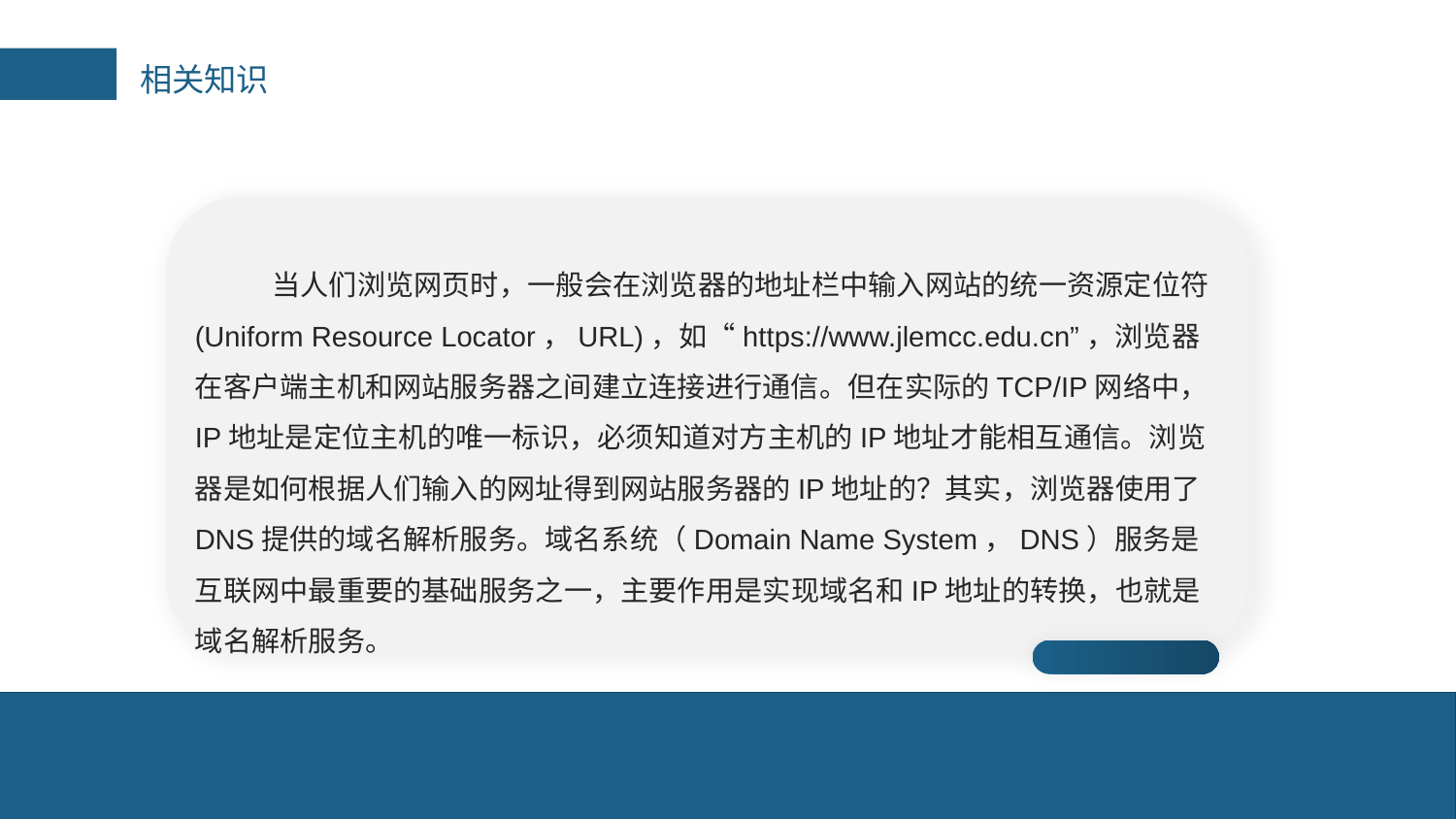

相关知识

当人们浏览网页时，一般会在浏览器的地址栏中输入网站的统一资源定位符(Uniform Resource Locator，URL)，如“https://www.jlemcc.edu.cn”，浏览器在客户端主机和网站服务器之间建立连接进行通信。但在实际的TCP/IP网络中，IP地址是定位主机的唯一标识，必须知道对方主机的IP地址才能相互通信。浏览器是如何根据人们输入的网址得到网站服务器的IP地址的？其实，浏览器使用了DNS提供的域名解析服务。域名系统（Domain Name System，DNS）服务是互联网中最重要的基础服务之一，主要作用是实现域名和IP地址的转换，也就是域名解析服务。